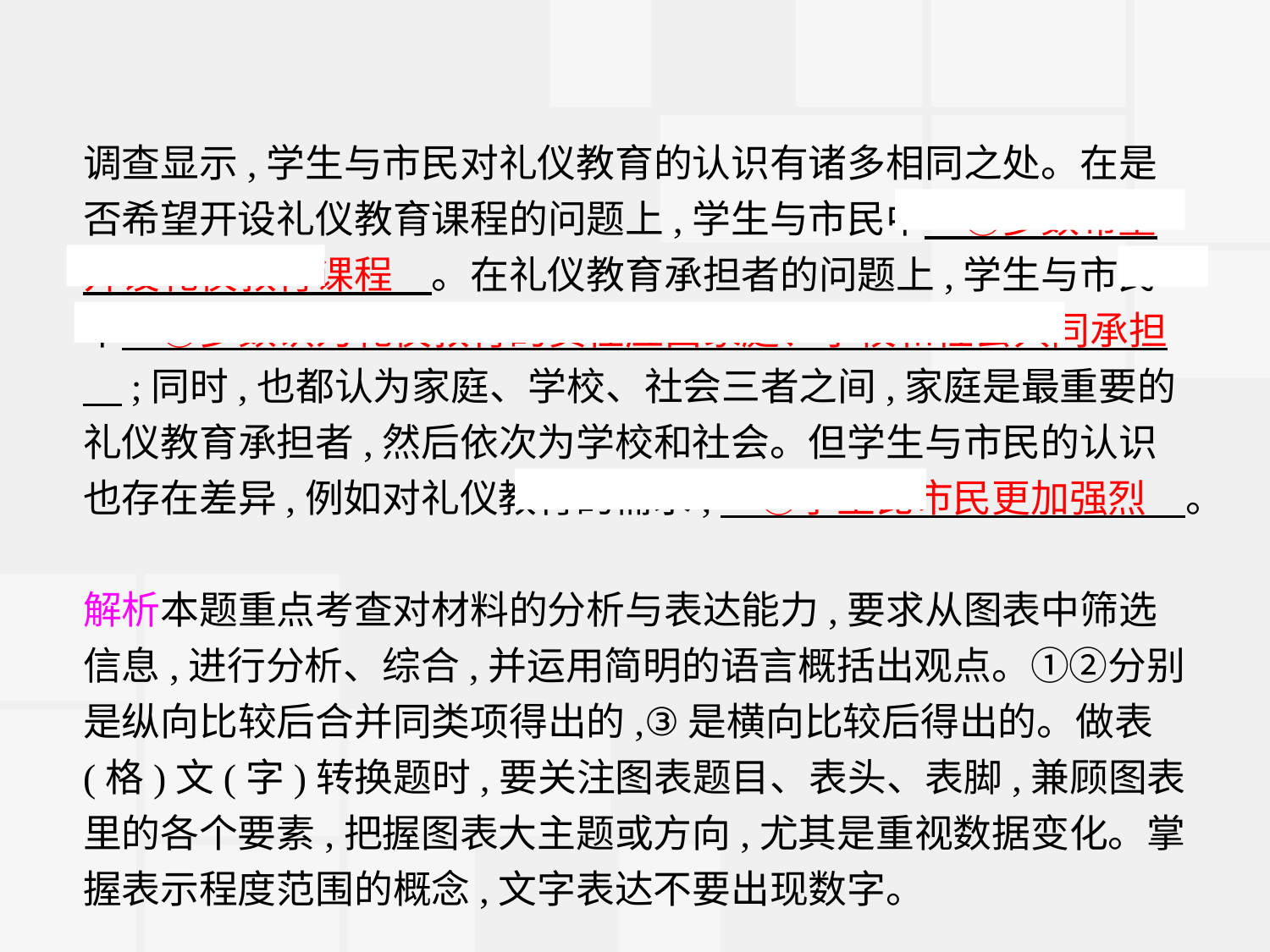

调查显示,学生与市民对礼仪教育的认识有诸多相同之处。在是否希望开设礼仪教育课程的问题上,学生与市民中　①多数希望开设礼仪教育课程　。在礼仪教育承担者的问题上,学生与市民中　②多数认为礼仪教育的责任应由家庭、学校和社会共同承担　;同时,也都认为家庭、学校、社会三者之间,家庭是最重要的礼仪教育承担者,然后依次为学校和社会。但学生与市民的认识也存在差异,例如对礼仪教育的需求,　③学生比市民更加强烈　。
解析本题重点考查对材料的分析与表达能力,要求从图表中筛选信息,进行分析、综合,并运用简明的语言概括出观点。①②分别是纵向比较后合并同类项得出的,③是横向比较后得出的。做表(格)文(字)转换题时,要关注图表题目、表头、表脚,兼顾图表里的各个要素,把握图表大主题或方向,尤其是重视数据变化。掌握表示程度范围的概念,文字表达不要出现数字。